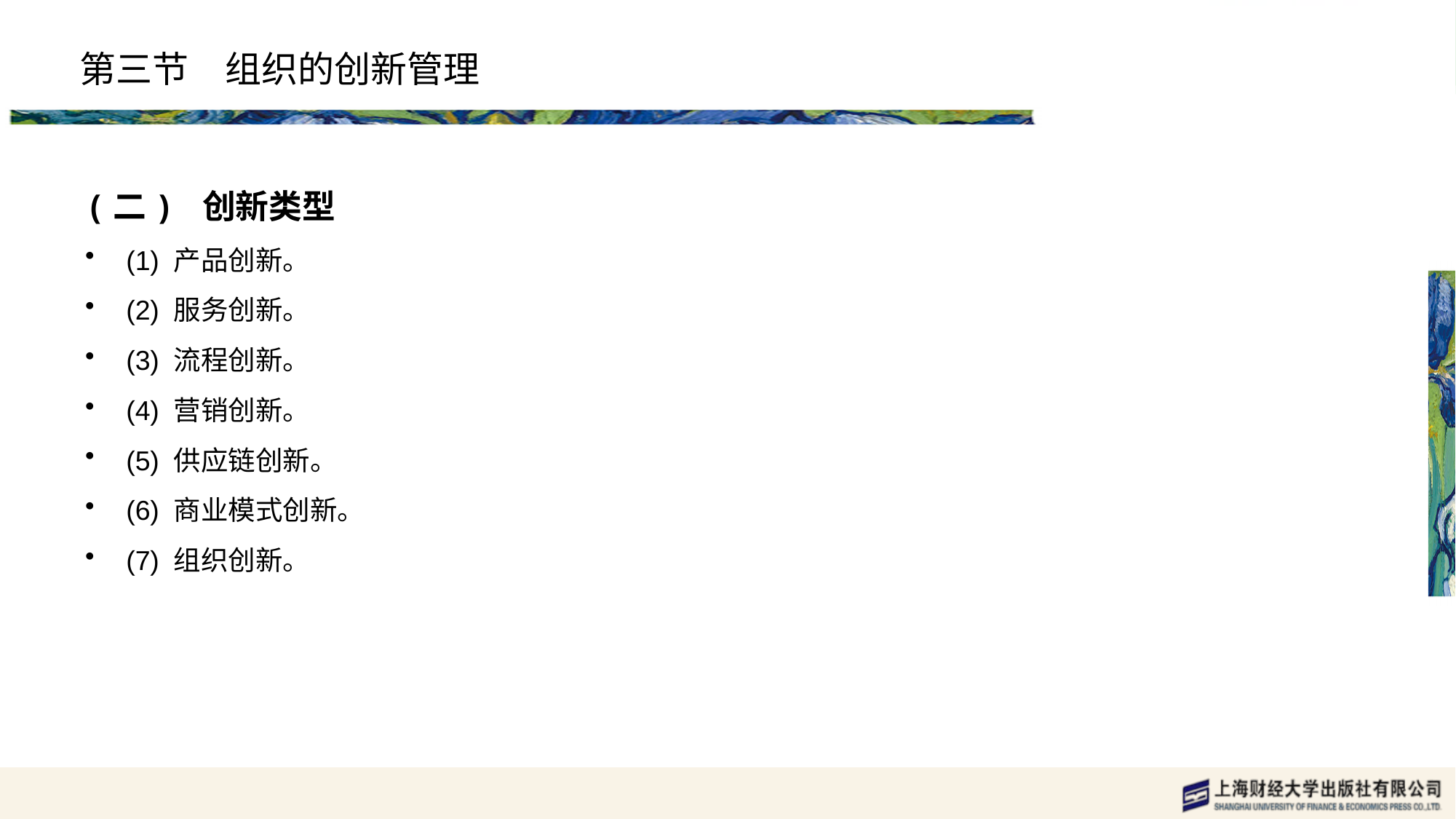

# 第三节　组织的创新管理
(二) 创新类型
(1) 产品创新。
(2) 服务创新。
(3) 流程创新。
(4) 营销创新。
(5) 供应链创新。
(6) 商业模式创新。
(7) 组织创新。